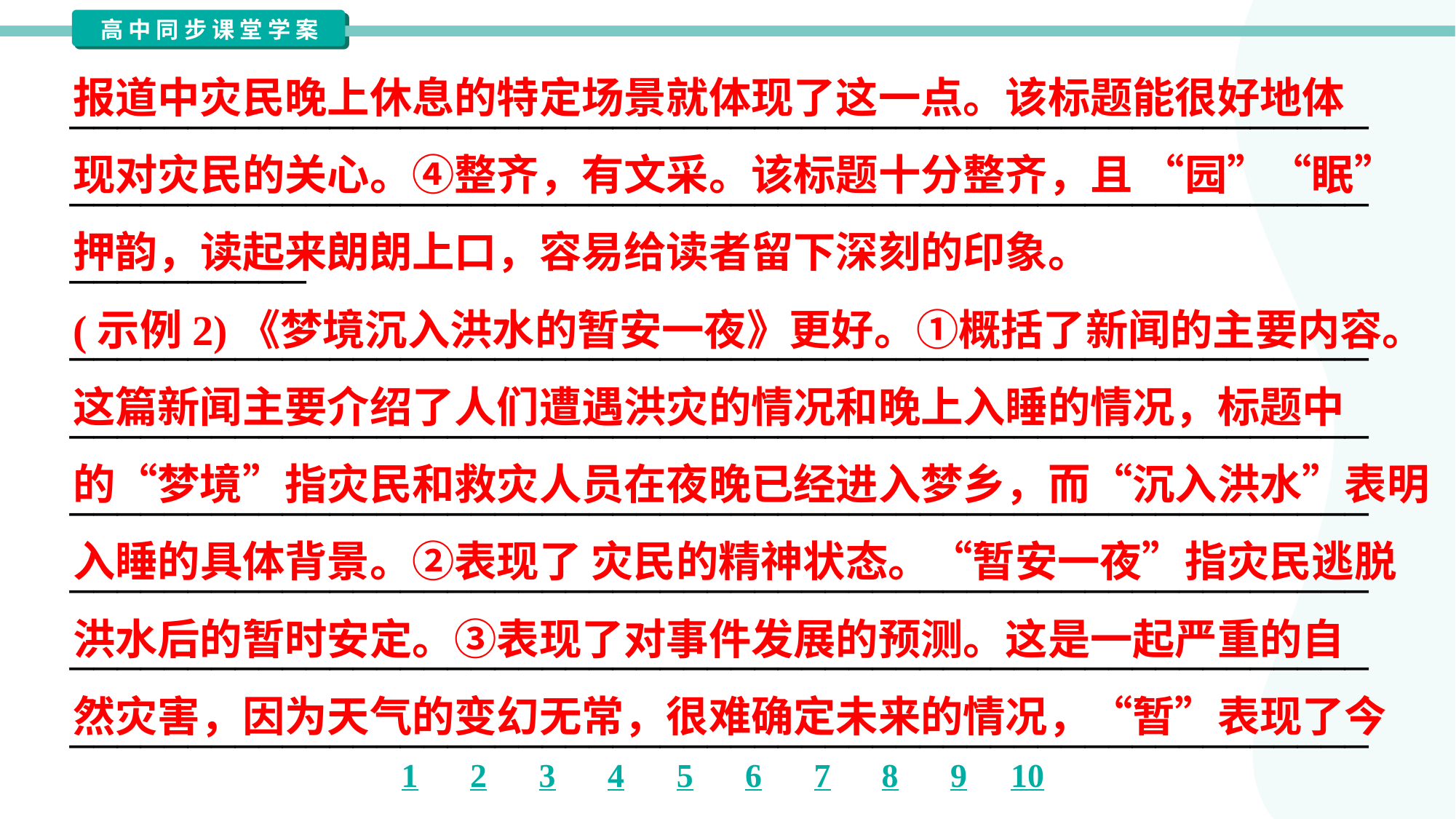

报道中灾民晚上休息的特定场景就体现了这一点。该标题能很好地体
现对灾民的关心。④整齐，有文采。该标题十分整齐，且 “园”“眠”
押韵，读起来朗朗上口，容易给读者留下深刻的印象。
(示例2)《梦境沉入洪水的暂安一夜》更好。①概括了新闻的主要内容。
这篇新闻主要介绍了人们遭遇洪灾的情况和晚上入睡的情况，标题中
的“梦境”指灾民和救灾人员在夜晚已经进入梦乡，而“沉入洪水”表明
入睡的具体背景。②表现了 灾民的精神状态。“暂安一夜”指灾民逃脱
洪水后的暂时安定。③表现了对事件发展的预测。这是一起严重的自
然灾害，因为天气的变幻无常，很难确定未来的情况，“暂”表现了今

________________________________________________________________________________________________________________________
____________________________________________________________________________________________________________________________________________________________________________________________________________________________________________________________________________________________________________________________________________________________________________________________________________________________________